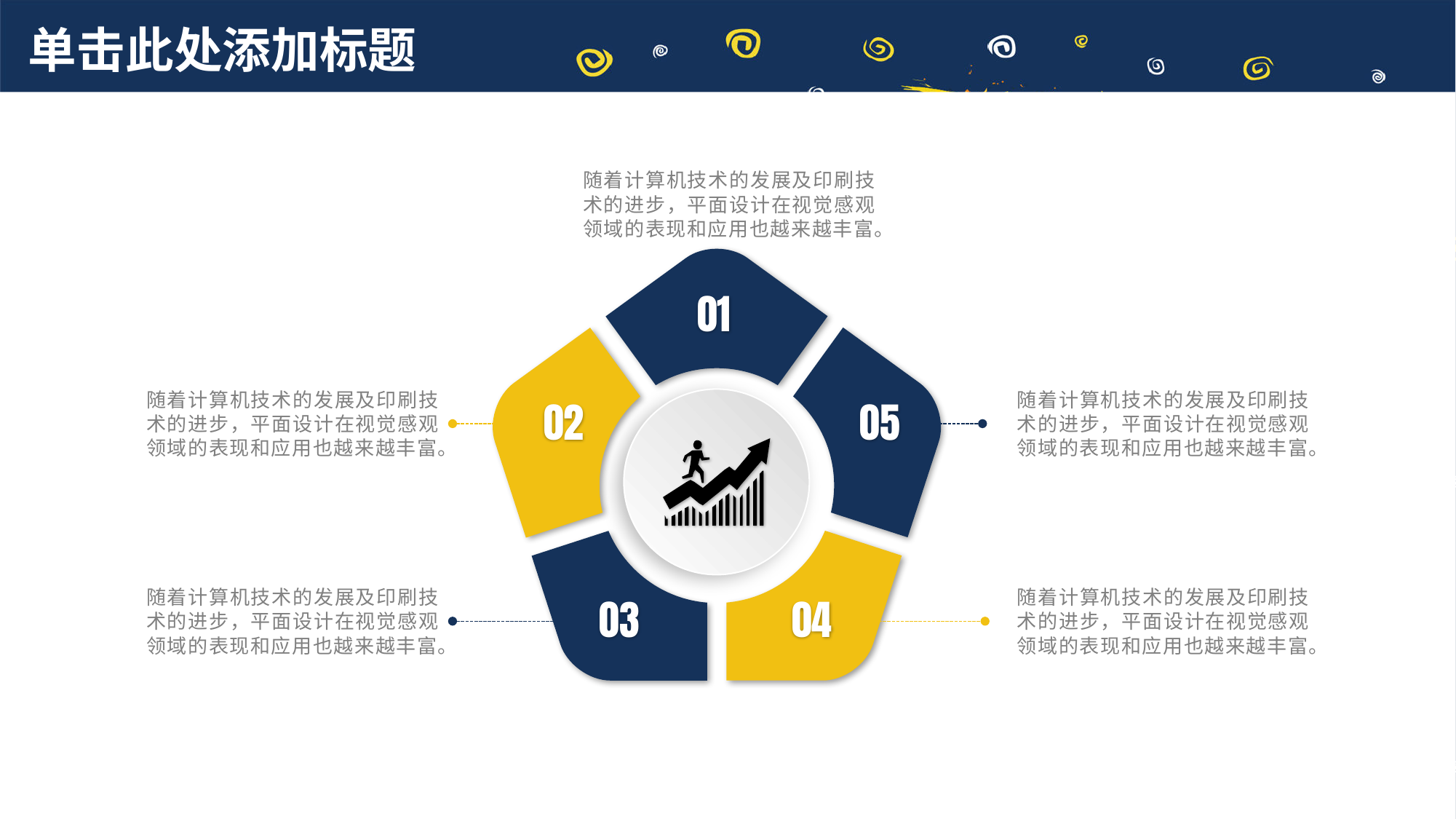

# 单击此处添加标题
随着计算机技术的发展及印刷技术的进步，平面设计在视觉感观领域的表现和应用也越来越丰富。

01

随着计算机技术的发展及印刷技术的进步，平面设计在视觉感观领域的表现和应用也越来越丰富。
随着计算机技术的发展及印刷技术的进步，平面设计在视觉感观领域的表现和应用也越来越丰富。

02
05

随着计算机技术的发展及印刷技术的进步，平面设计在视觉感观领域的表现和应用也越来越丰富。
随着计算机技术的发展及印刷技术的进步，平面设计在视觉感观领域的表现和应用也越来越丰富。
03
04